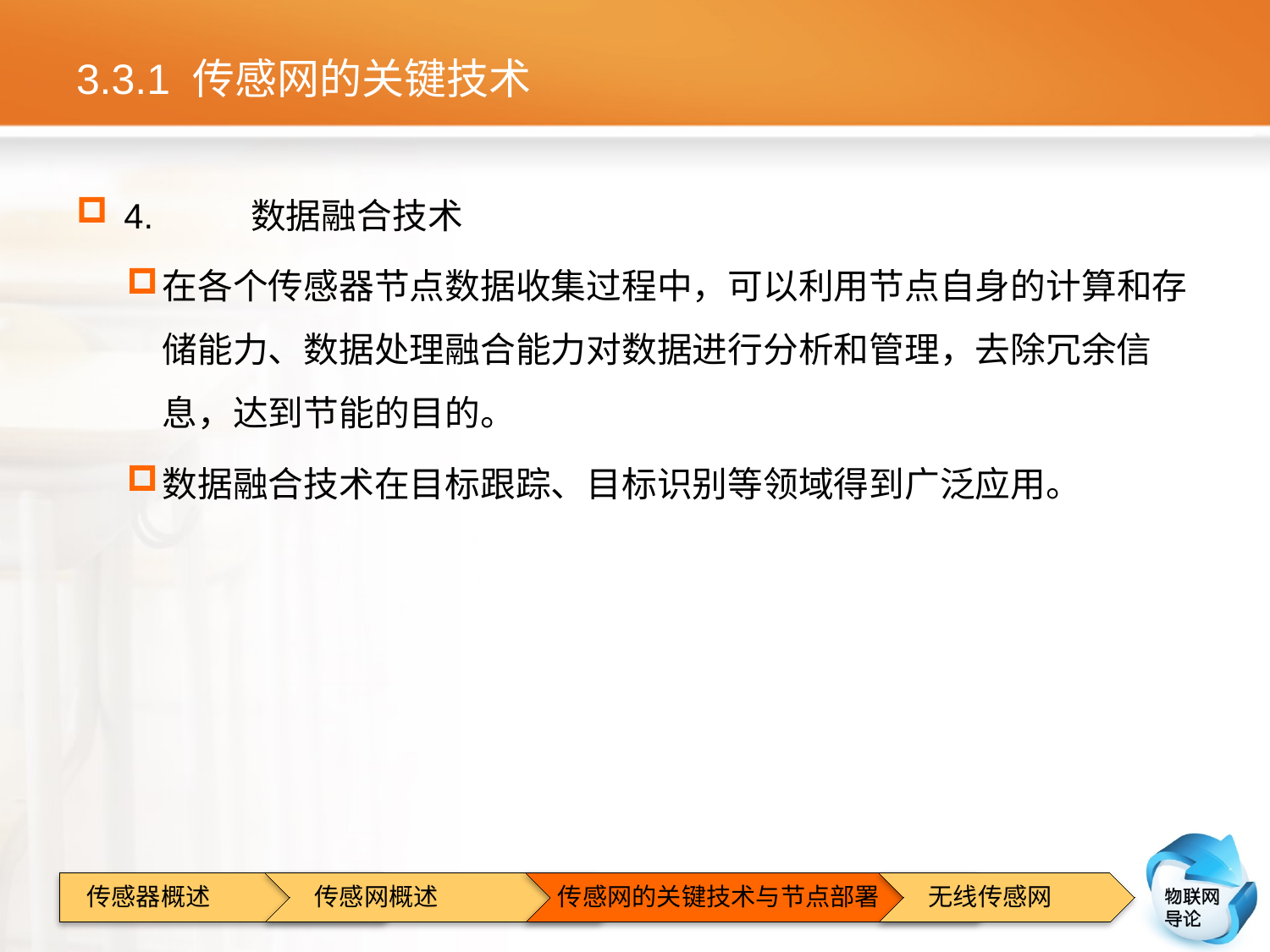

# 3.3.1 传感网的关键技术
4.	数据融合技术
在各个传感器节点数据收集过程中，可以利用节点自身的计算和存储能力、数据处理融合能力对数据进行分析和管理，去除冗余信息，达到节能的目的。
数据融合技术在目标跟踪、目标识别等领域得到广泛应用。